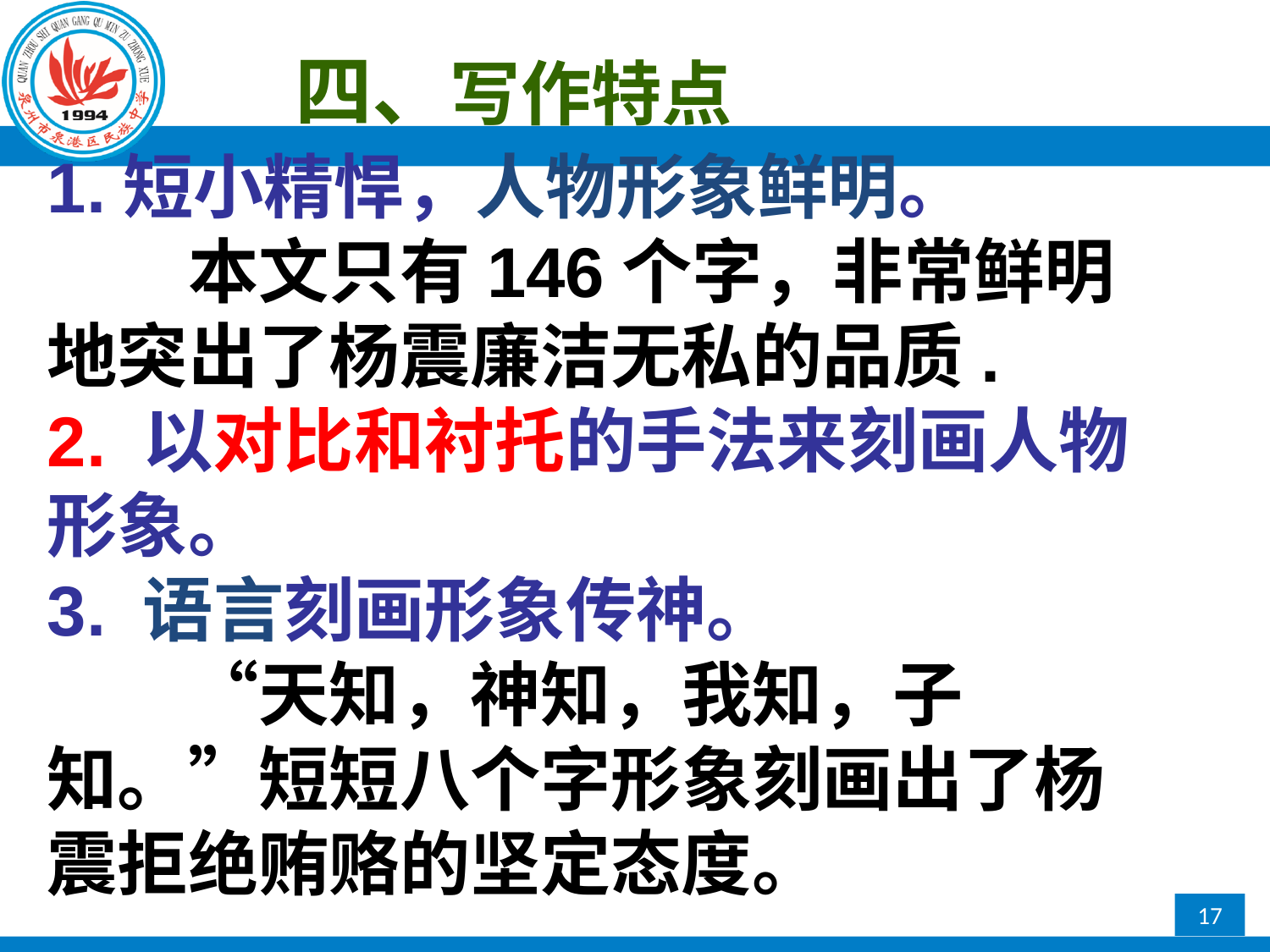

四、写作特点
1.短小精悍，人物形象鲜明。
　　本文只有146个字，非常鲜明地突出了杨震廉洁无私的品质.
2. 以对比和衬托的手法来刻画人物形象。
3. 语言刻画形象传神。
　　“天知，神知，我知，子知。”短短八个字形象刻画出了杨震拒绝贿赂的坚定态度。